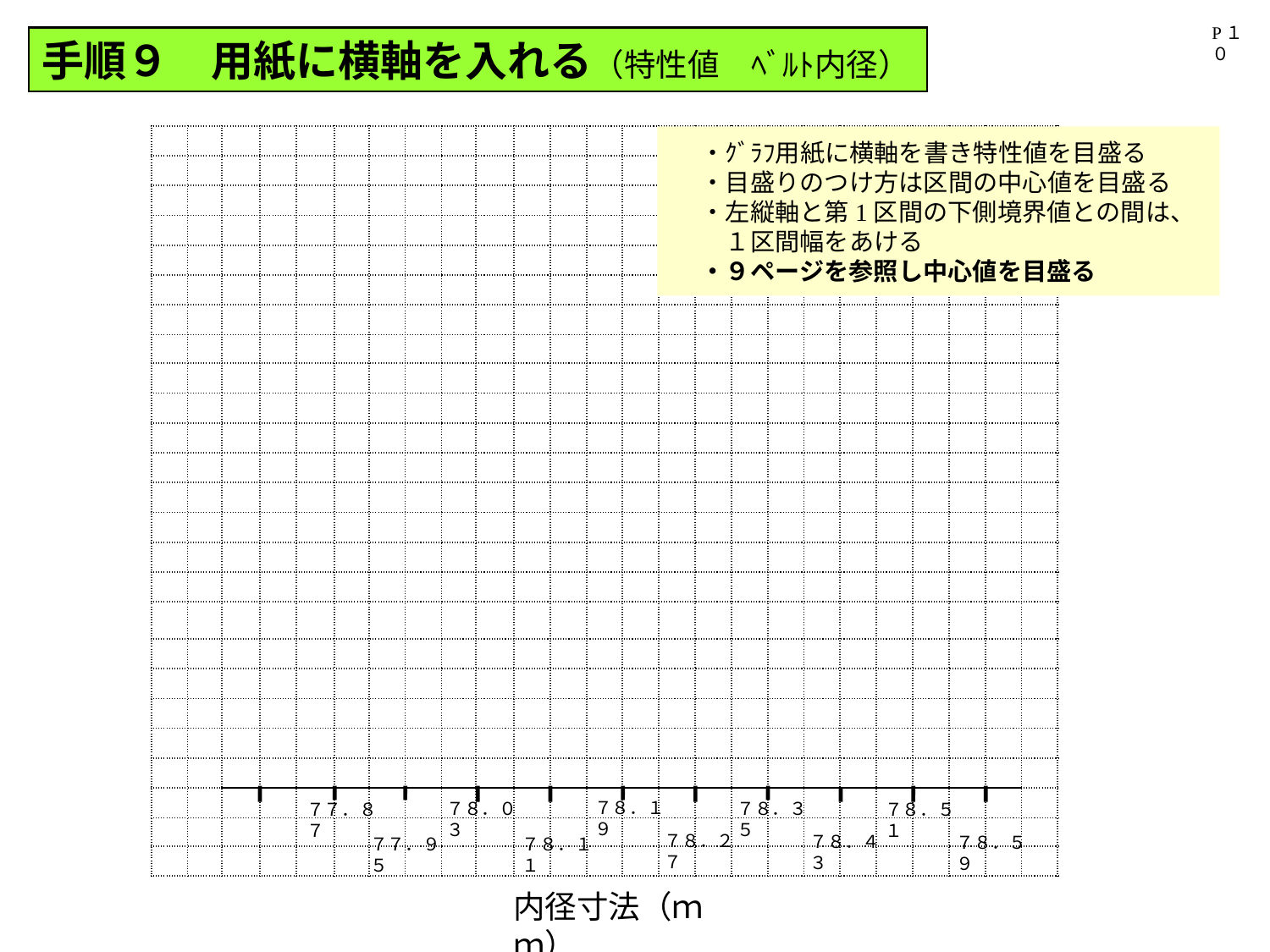

P１０
手順９　用紙に横軸を入れる（特性値　ﾍﾞﾙﾄ内径）
|  |  |  |  |  |  |  |  |  |  |  |  |  |  |  |  |  |  |  |  |  |  |  |  |  |
| --- | --- | --- | --- | --- | --- | --- | --- | --- | --- | --- | --- | --- | --- | --- | --- | --- | --- | --- | --- | --- | --- | --- | --- | --- |
|  |  |  |  |  |  |  |  |  |  |  |  |  |  |  |  |  |  |  |  |  |  |  |  |  |
|  |  |  |  |  |  |  |  |  |  |  |  |  |  |  |  |  |  |  |  |  |  |  |  |  |
|  |  |  |  |  |  |  |  |  |  |  |  |  |  |  |  |  |  |  |  |  |  |  |  |  |
|  |  |  |  |  |  |  |  |  |  |  |  |  |  |  |  |  |  |  |  |  |  |  |  |  |
|  |  |  |  |  |  |  |  |  |  |  |  |  |  |  |  |  |  |  |  |  |  |  |  |  |
|  |  |  |  |  |  |  |  |  |  |  |  |  |  |  |  |  |  |  |  |  |  |  |  |  |
|  |  |  |  |  |  |  |  |  |  |  |  |  |  |  |  |  |  |  |  |  |  |  |  |  |
|  |  |  |  |  |  |  |  |  |  |  |  |  |  |  |  |  |  |  |  |  |  |  |  |  |
|  |  |  |  |  |  |  |  |  |  |  |  |  |  |  |  |  |  |  |  |  |  |  |  |  |
|  |  |  |  |  |  |  |  |  |  |  |  |  |  |  |  |  |  |  |  |  |  |  |  |  |
|  |  |  |  |  |  |  |  |  |  |  |  |  |  |  |  |  |  |  |  |  |  |  |  |  |
|  |  |  |  |  |  |  |  |  |  |  |  |  |  |  |  |  |  |  |  |  |  |  |  |  |
|  |  |  |  |  |  |  |  |  |  |  |  |  |  |  |  |  |  |  |  |  |  |  |  |  |
|  |  |  |  |  |  |  |  |  |  |  |  |  |  |  |  |  |  |  |  |  |  |  |  |  |
|  |  |  |  |  |  |  |  |  |  |  |  |  |  |  |  |  |  |  |  |  |  |  |  |  |
|  |  |  |  |  |  |  |  |  |  |  |  |  |  |  |  |  |  |  |  |  |  |  |  |  |
|  |  |  |  |  |  |  |  |  |  |  |  |  |  |  |  |  |  |  |  |  |  |  |  |  |
|  |  |  |  |  |  |  |  |  |  |  |  |  |  |  |  |  |  |  |  |  |  |  |  |  |
|  |  |  |  |  |  |  |  |  |  |  |  |  |  |  |  |  |  |  |  |  |  |  |  |  |
|  |  |  |  |  |  |  |  |  |  |  |  |  |  |  |  |  |  |  |  |  |  |  |  |  |
|  |  |  |  |  |  |  |  |  |  |  |  |  |  |  |  |  |  |  |  |  |  |  |  |  |
|  |  |  |  |  |  |  |  |  |  |  |  |  |  |  |  |  |  |  |  |  |  |  |  |  |
|  |  |  |  |  |  |  |  |  |  |  |  |  |  |  |  |  |  |  |  |  |  |  |  |  |
|  |  |  |  |  |  |  |  |  |  |  |  |  |  |  |  |  |  |  |  |  |  |  |  |  |

・ｸﾞﾗﾌ用紙に横軸を書き特性値を目盛る
・目盛りのつけ方は区間の中心値を目盛る
・左縦軸と第1区間の下側境界値との間は、
　１区間幅をあける
・９ページを参照し中心値を目盛る

７８．２７
７８．４３
７８．５９
７８．１１
７７．９５
７８．１９
７８．３５
７８．０３
７７．８７
７８．５１
内径寸法（ｍｍ）